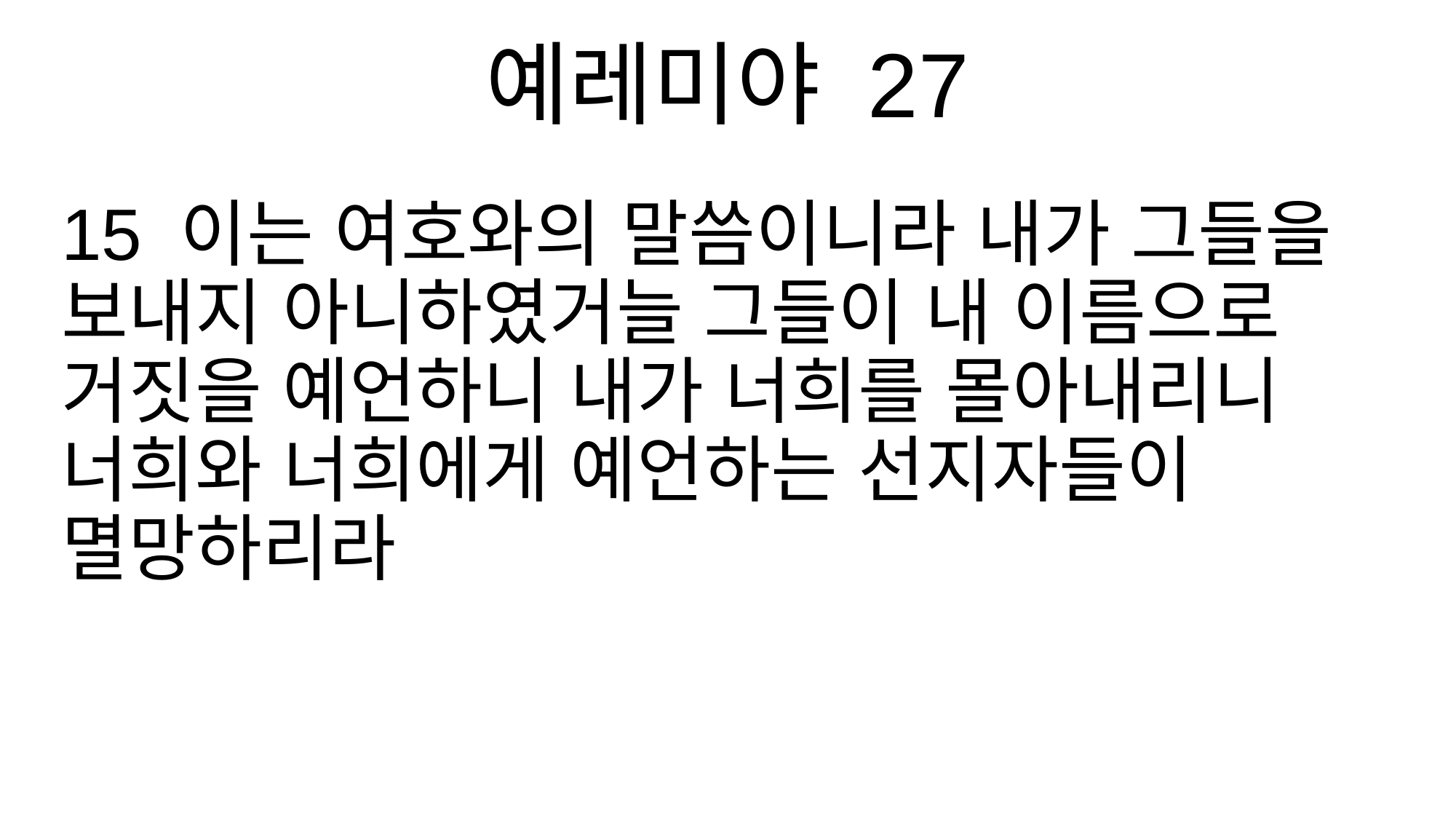

예레미야 27
15 이는 여호와의 말씀이니라 내가 그들을 보내지 아니하였거늘 그들이 내 이름으로 거짓을 예언하니 내가 너희를 몰아내리니 너희와 너희에게 예언하는 선지자들이 멸망하리라